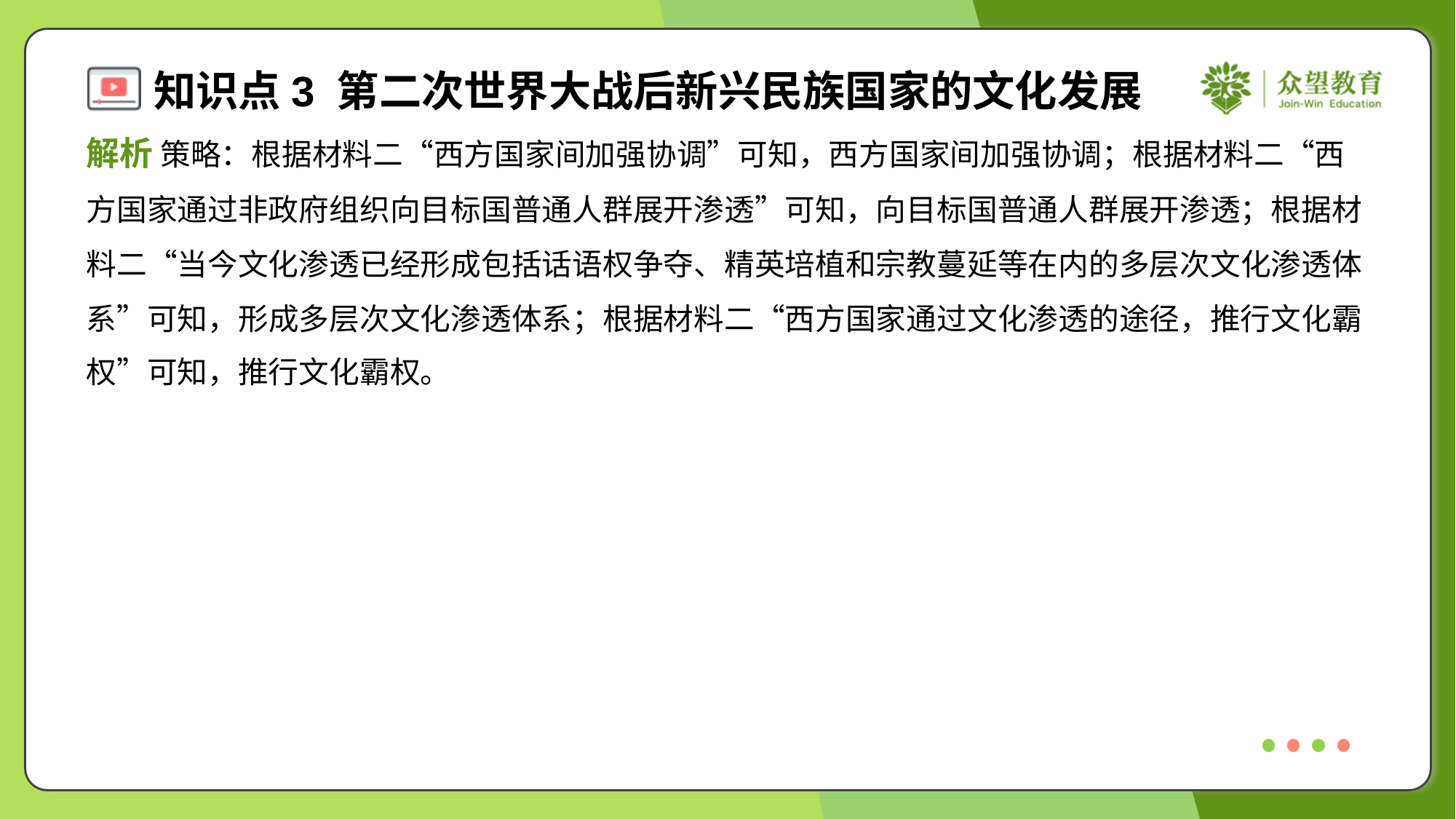

解析 策略：根据材料二“西方国家间加强协调”可知，西方国家间加强协调；根据材料二“西
方国家通过非政府组织向目标国普通人群展开渗透”可知，向目标国普通人群展开渗透；根据材
料二“当今文化渗透已经形成包括话语权争夺、精英培植和宗教蔓延等在内的多层次文化渗透体
系”可知，形成多层次文化渗透体系；根据材料二“西方国家通过文化渗透的途径，推行文化霸
权”可知，推行文化霸权。